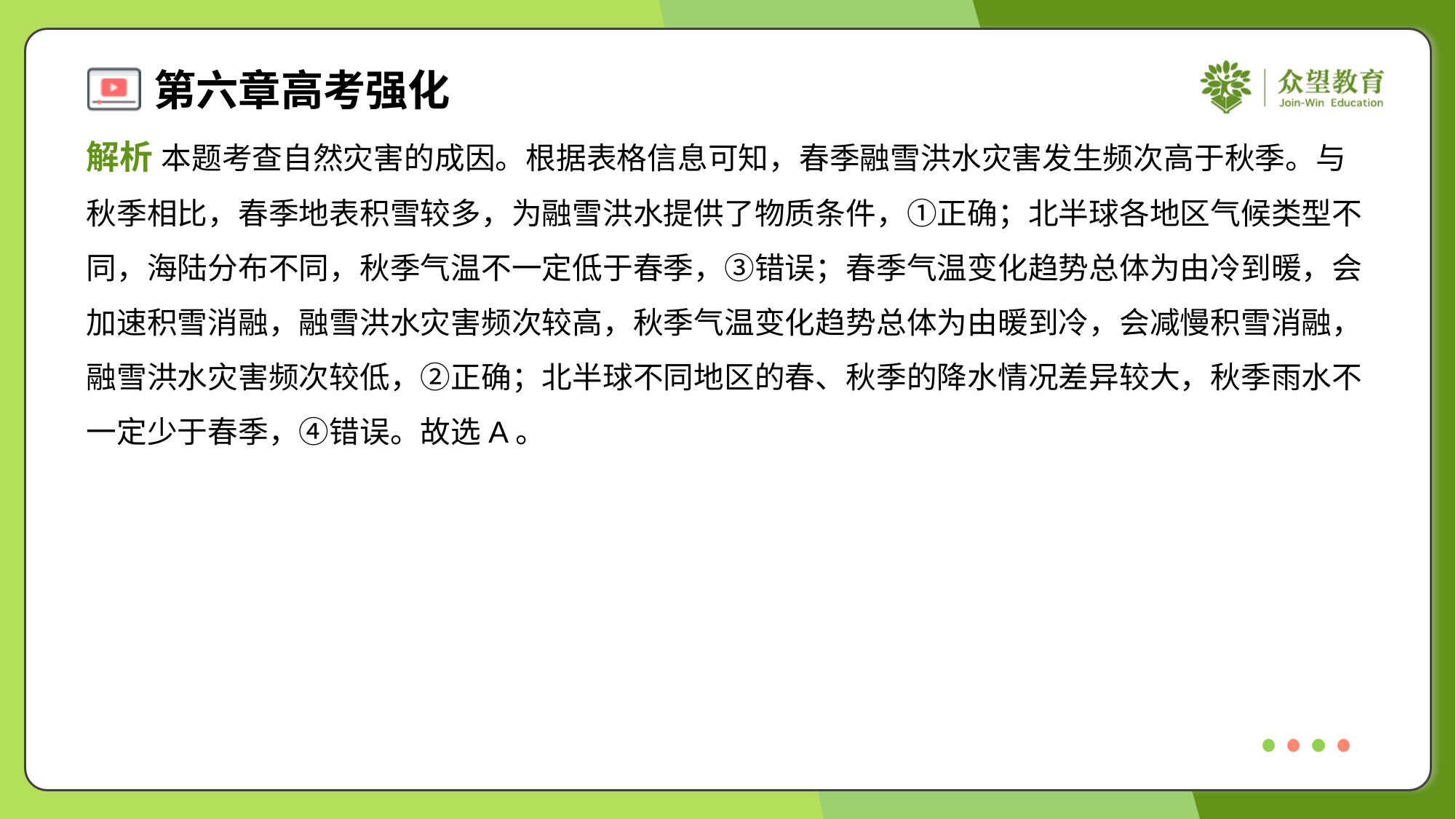

解析 本题考查自然灾害的成因。根据表格信息可知，春季融雪洪水灾害发生频次高于秋季。与
秋季相比，春季地表积雪较多，为融雪洪水提供了物质条件，①正确；北半球各地区气候类型不
同，海陆分布不同，秋季气温不一定低于春季，③错误；春季气温变化趋势总体为由冷到暖，会
加速积雪消融，融雪洪水灾害频次较高，秋季气温变化趋势总体为由暖到冷，会减慢积雪消融，
融雪洪水灾害频次较低，②正确；北半球不同地区的春、秋季的降水情况差异较大，秋季雨水不
一定少于春季，④错误。故选A。